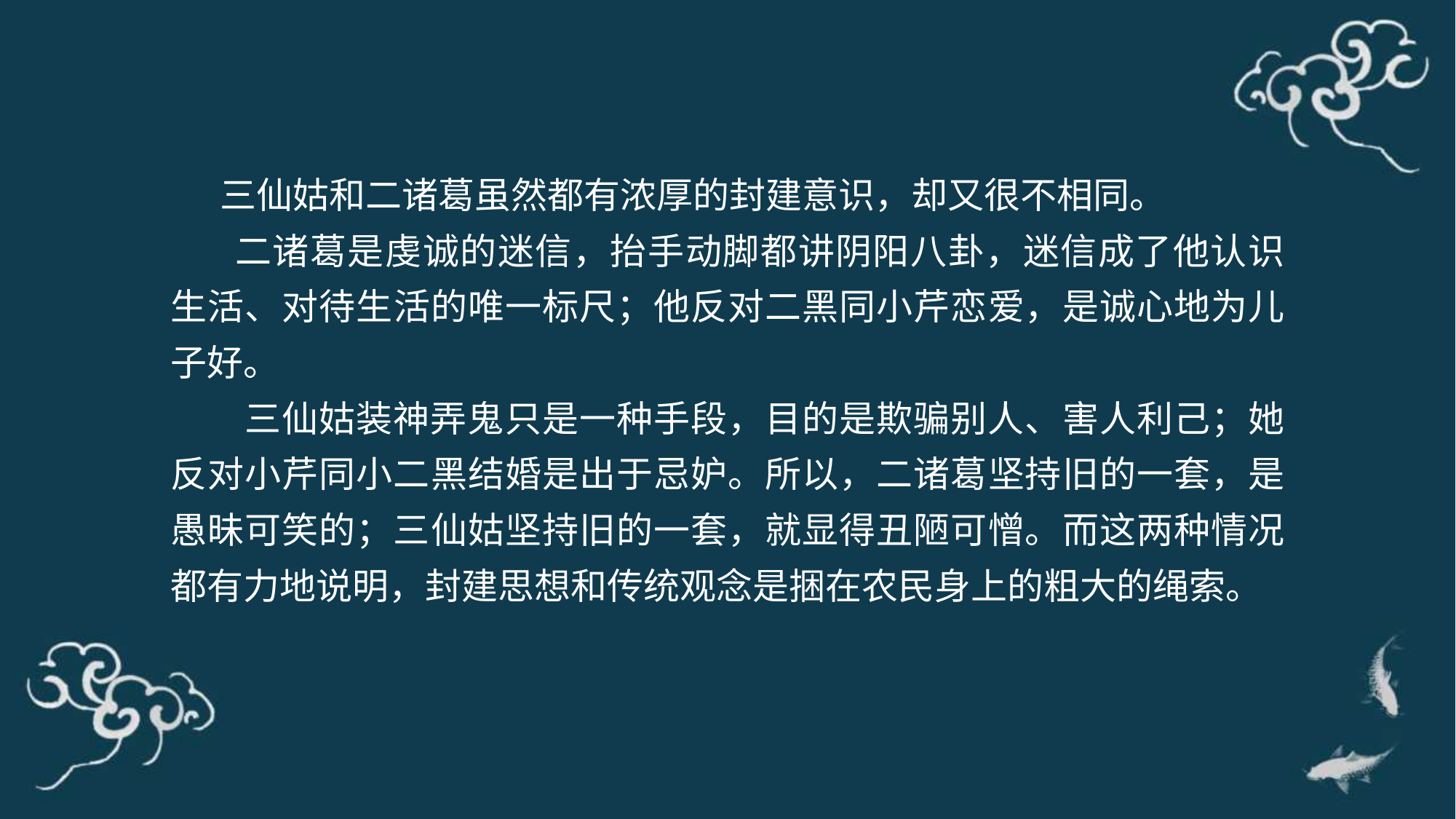

三仙姑和二诸葛虽然都有浓厚的封建意识，却又很不相同。
  二诸葛是虔诚的迷信，抬手动脚都讲阴阳八卦，迷信成了他认识生活、对待生活的唯一标尺；他反对二黑同小芹恋爱，是诚心地为儿子好。
   三仙姑装神弄鬼只是一种手段，目的是欺骗别人、害人利己；她反对小芹同小二黑结婚是出于忌妒。所以，二诸葛坚持旧的一套，是愚昧可笑的；三仙姑坚持旧的一套，就显得丑陋可憎。而这两种情况都有力地说明，封建思想和传统观念是捆在农民身上的粗大的绳索。